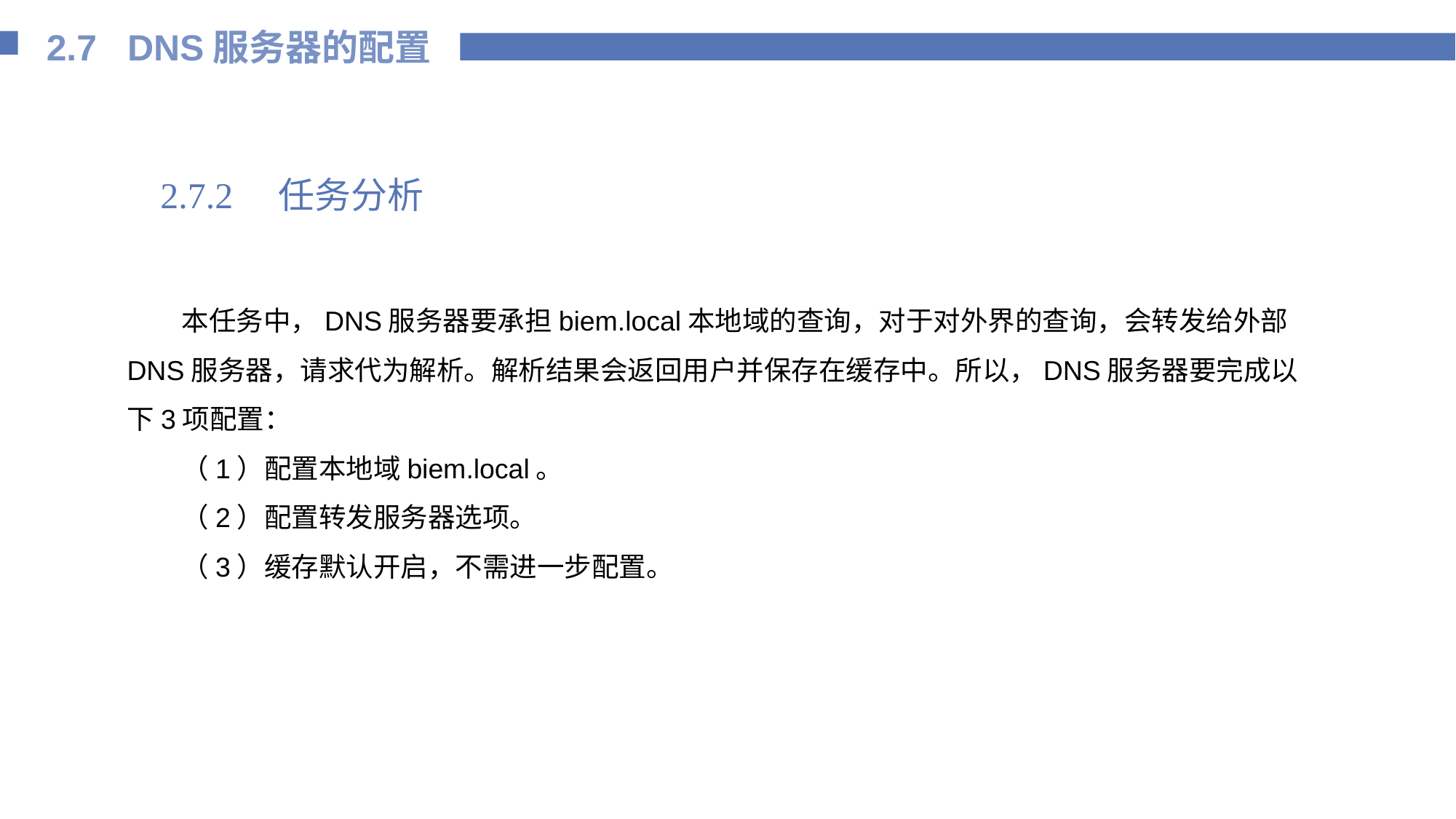

2.7   DNS服务器的配置

2.7.2　任务分析
本任务中，DNS服务器要承担biem.local本地域的查询，对于对外界的查询，会转发给外部DNS服务器，请求代为解析。解析结果会返回用户并保存在缓存中。所以，DNS服务器要完成以下3项配置：
（1）配置本地域biem.local。
（2）配置转发服务器选项。
（3）缓存默认开启，不需进一步配置。